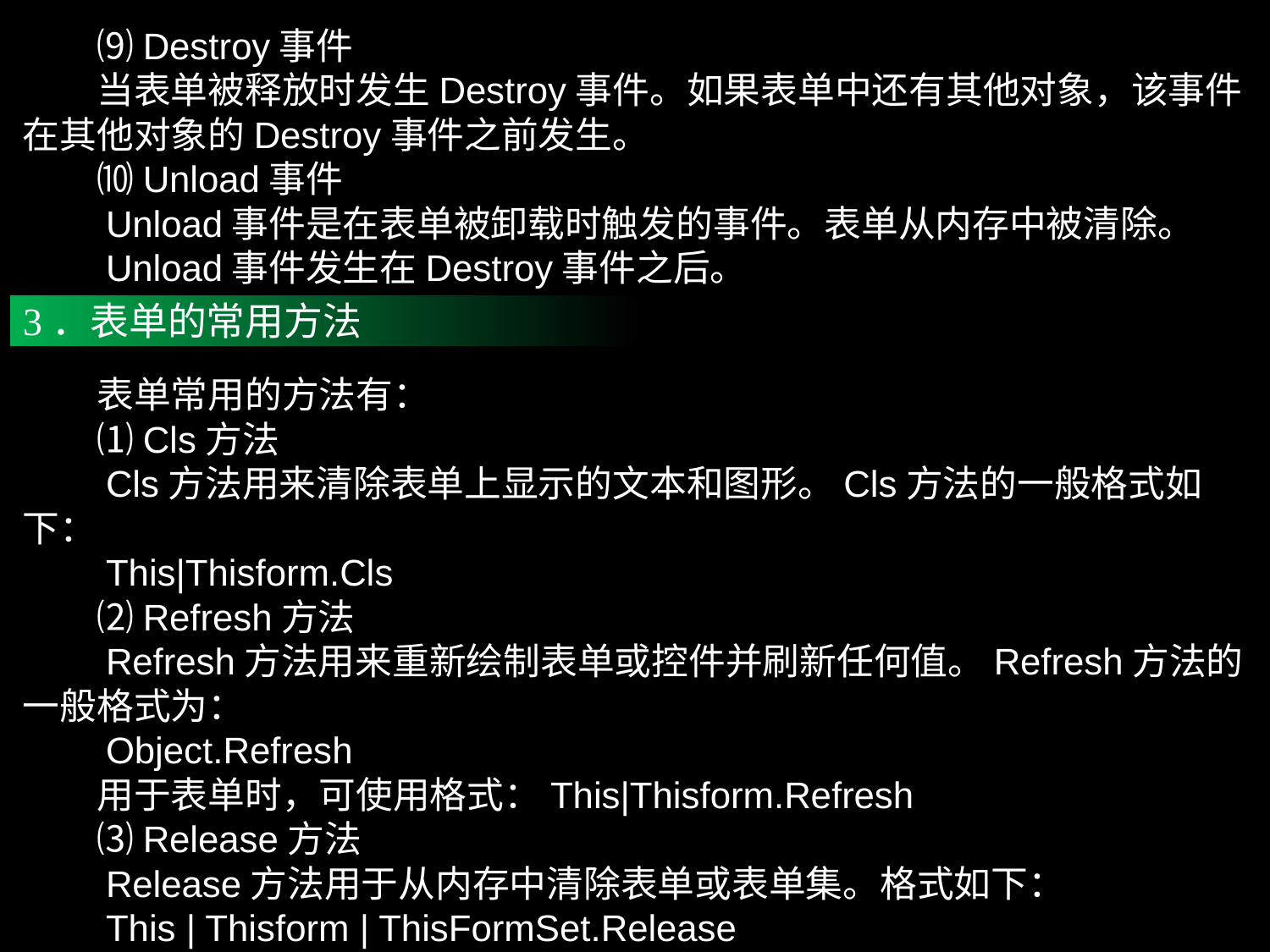

⑼Destroy事件
　　当表单被释放时发生Destroy事件。如果表单中还有其他对象，该事件在其他对象的Destroy事件之前发生。
　　⑽Unload事件
　　Unload事件是在表单被卸载时触发的事件。表单从内存中被清除。
　　Unload事件发生在Destroy事件之后。
3．表单的常用方法
　　表单常用的方法有：
　　⑴Cls方法
　　Cls方法用来清除表单上显示的文本和图形。Cls方法的一般格式如下：
　　This|Thisform.Cls
　　⑵Refresh方法
　　Refresh方法用来重新绘制表单或控件并刷新任何值。Refresh方法的一般格式为：
　　Object.Refresh
　　用于表单时，可使用格式：This|Thisform.Refresh
　　⑶Release方法
　　Release方法用于从内存中清除表单或表单集。格式如下：
　　This | Thisform | ThisFormSet.Release